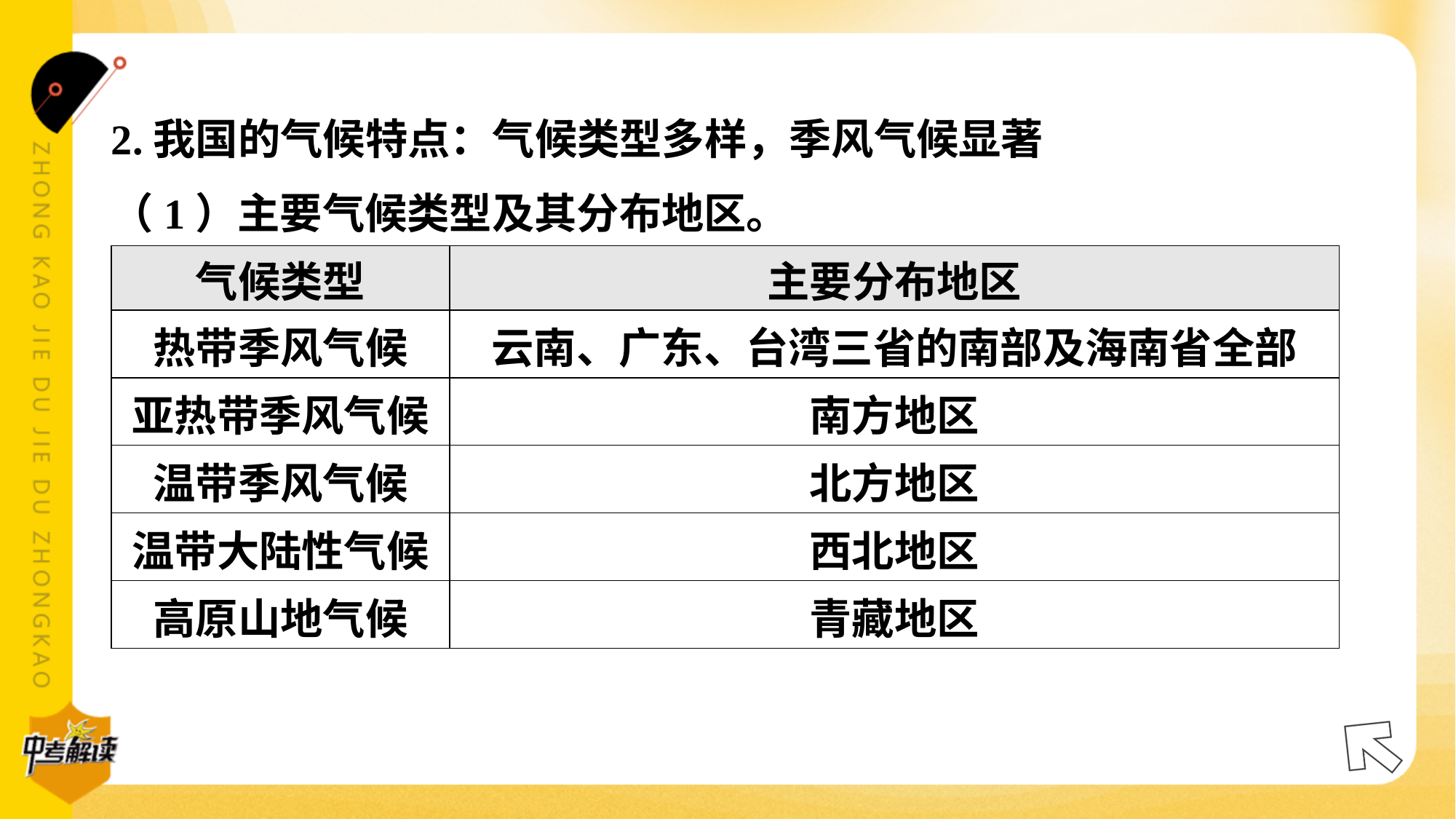

2.我国的气候特点：气候类型多样，季风气候显著
（1）主要气候类型及其分布地区。
| 气候类型 | 主要分布地区 |
| --- | --- |
| 热带季风气候 | 云南、广东、台湾三省的南部及海南省全部 |
| 亚热带季风气候 | 南方地区 |
| 温带季风气候 | 北方地区 |
| 温带大陆性气候 | 西北地区 |
| 高原山地气候 | 青藏地区 |